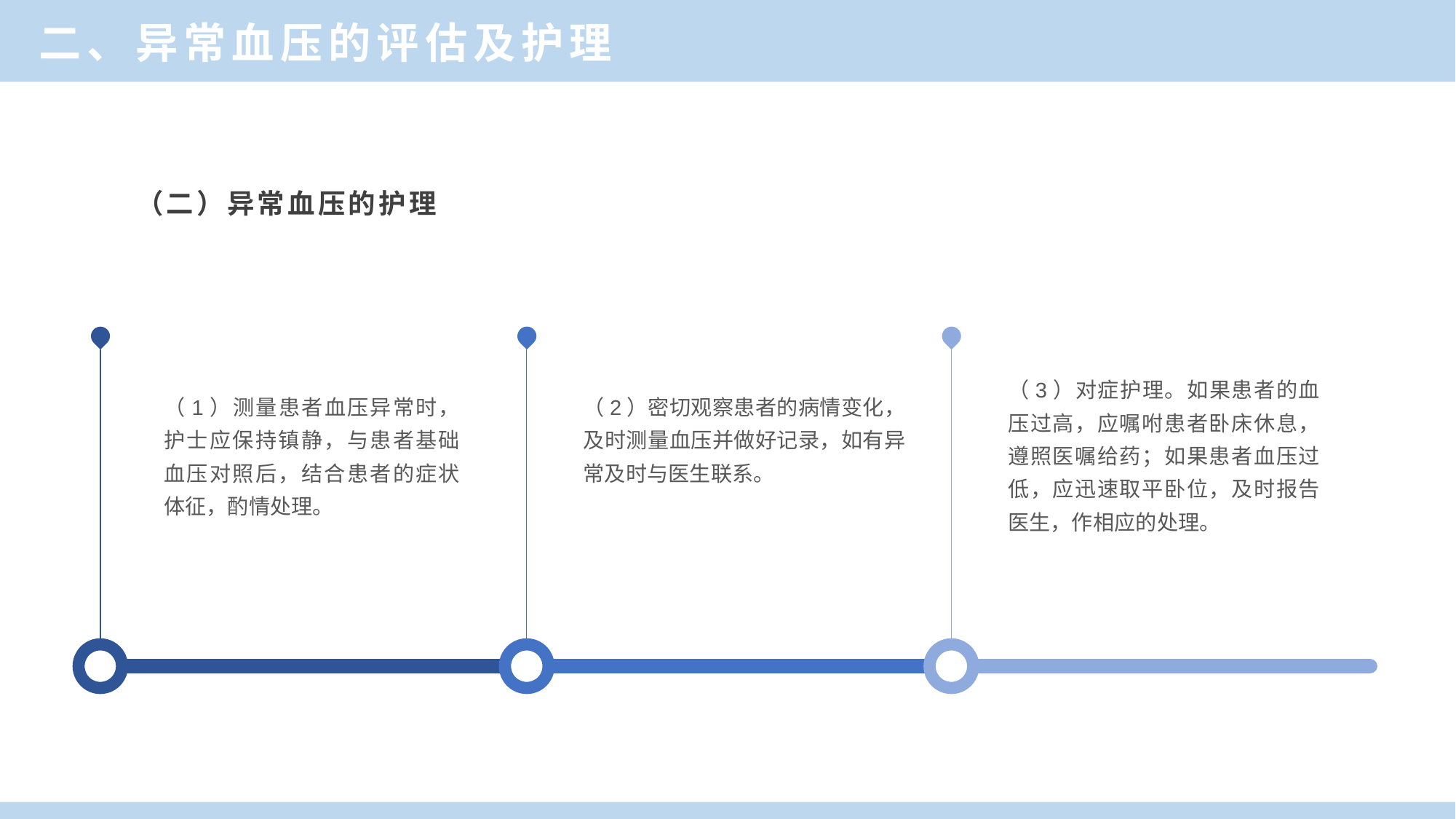

二、异常血压的评估及护理
（二）异常血压的护理

（3）对症护理。如果患者的血压过高，应嘱咐患者卧床休息，遵照医嘱给药；如果患者血压过低，应迅速取平卧位，及时报告医生，作相应的处理。
（1）测量患者血压异常时，护士应保持镇静，与患者基础血压对照后，结合患者的症状体征，酌情处理。
（2）密切观察患者的病情变化，及时测量血压并做好记录，如有异常及时与医生联系。